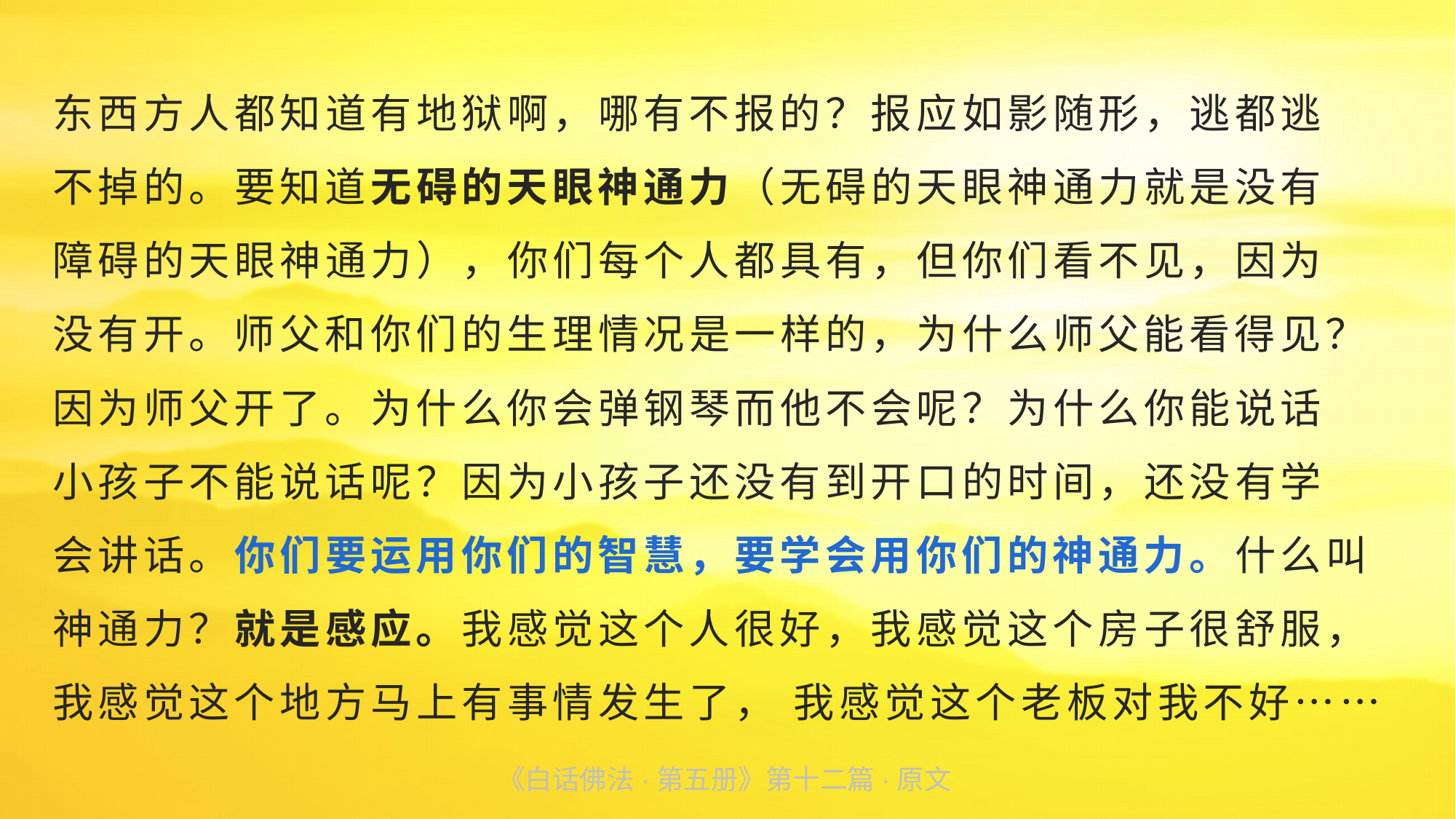

东西方人都知道有地狱啊，哪有不报的？报应如影随形，逃都逃
不掉的。要知道无碍的天眼神通力（无碍的天眼神通力就是没有
障碍的天眼神通力），你们每个人都具有，但你们看不见，因为
没有开。师父和你们的生理情况是一样的，为什么师父能看得见？因为师父开了。为什么你会弹钢琴而他不会呢？为什么你能说话
小孩子不能说话呢？因为小孩子还没有到开口的时间，还没有学
会讲话。你们要运用你们的智慧，要学会用你们的神通力。什么叫神通力？就是感应。我感觉这个人很好，我感觉这个房子很舒服，我感觉这个地方马上有事情发生了， 我感觉这个老板对我不好……
《白话佛法·第五册》第十二篇·原文